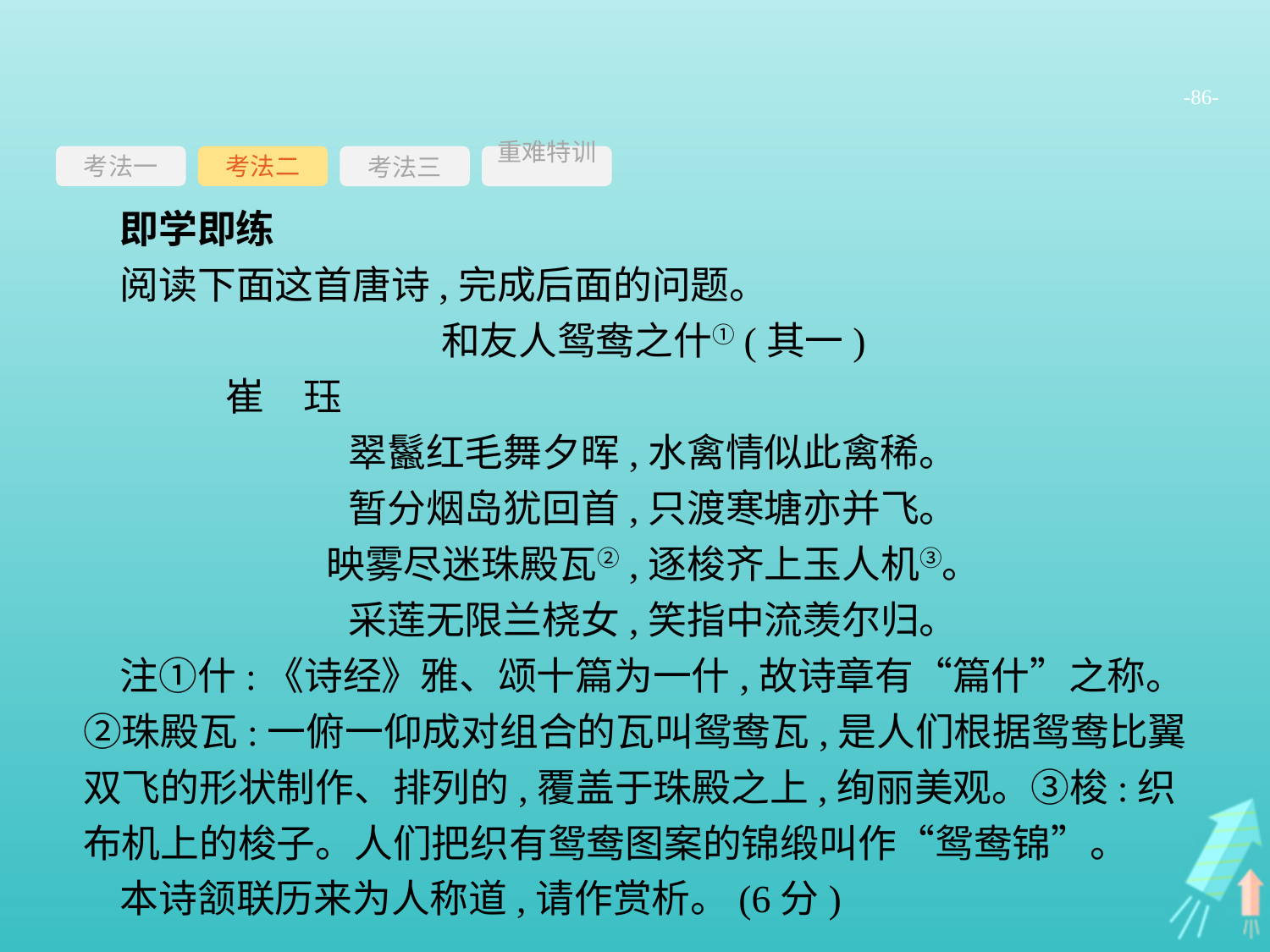

-86-
考法一
考法三
重难特训
考法二
即学即练
阅读下面这首唐诗,完成后面的问题。
和友人鸳鸯之什①(其一)
	崔　珏
翠鬣红毛舞夕晖,水禽情似此禽稀。
暂分烟岛犹回首,只渡寒塘亦并飞。
映雾尽迷珠殿瓦②,逐梭齐上玉人机③。
采莲无限兰桡女,笑指中流羡尔归。
注①什:《诗经》雅、颂十篇为一什,故诗章有“篇什”之称。②珠殿瓦:一俯一仰成对组合的瓦叫鸳鸯瓦,是人们根据鸳鸯比翼双飞的形状制作、排列的,覆盖于珠殿之上,绚丽美观。③梭:织布机上的梭子。人们把织有鸳鸯图案的锦缎叫作“鸳鸯锦”。
本诗颔联历来为人称道,请作赏析。(6分)